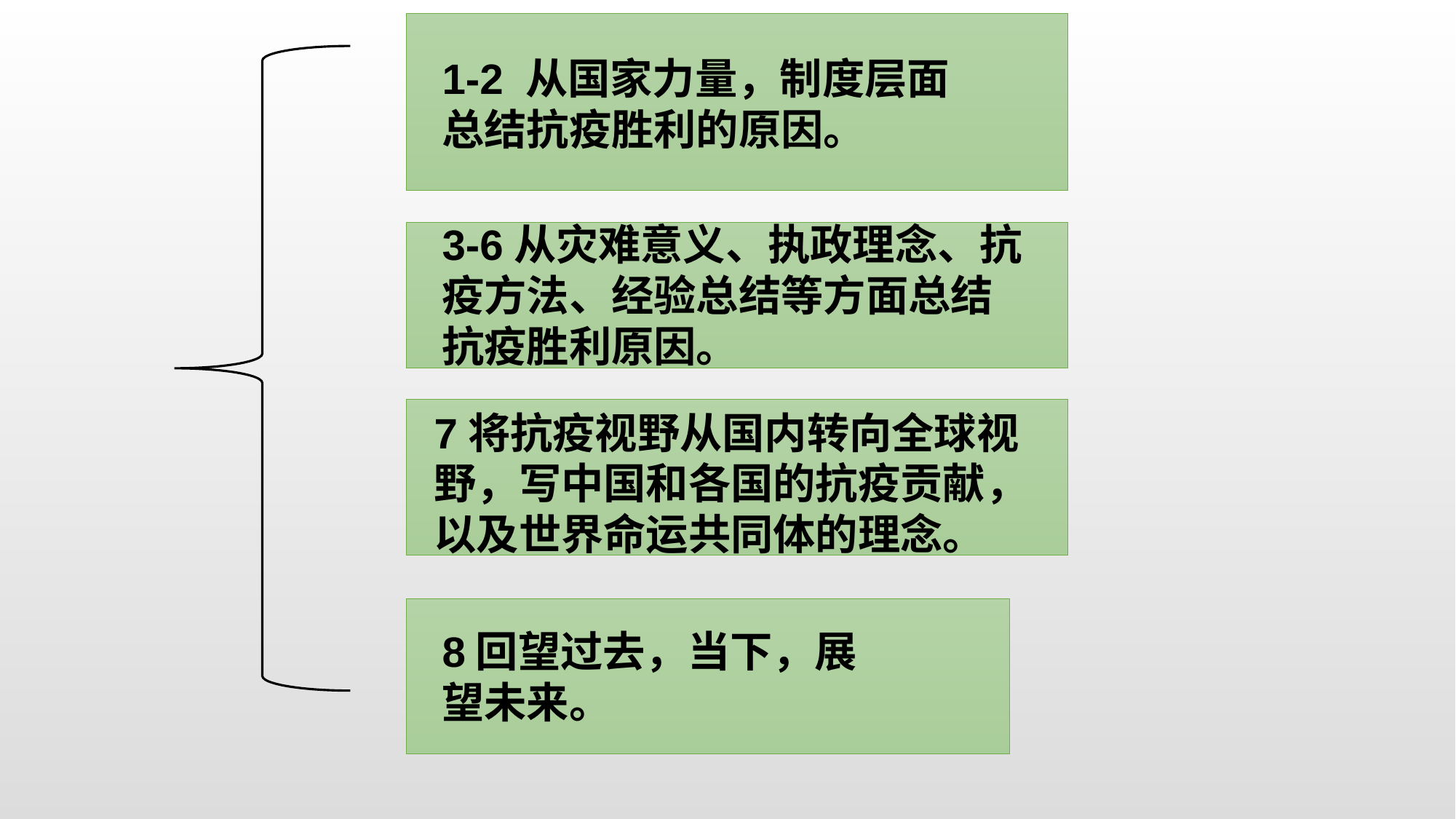

1-2 从国家力量，制度层面总结抗疫胜利的原因。
3-6从灾难意义、执政理念、抗疫方法、经验总结等方面总结抗疫胜利原因。

7将抗疫视野从国内转向全球视野，写中国和各国的抗疫贡献，以及世界命运共同体的理念。

8回望过去，当下，展望未来。